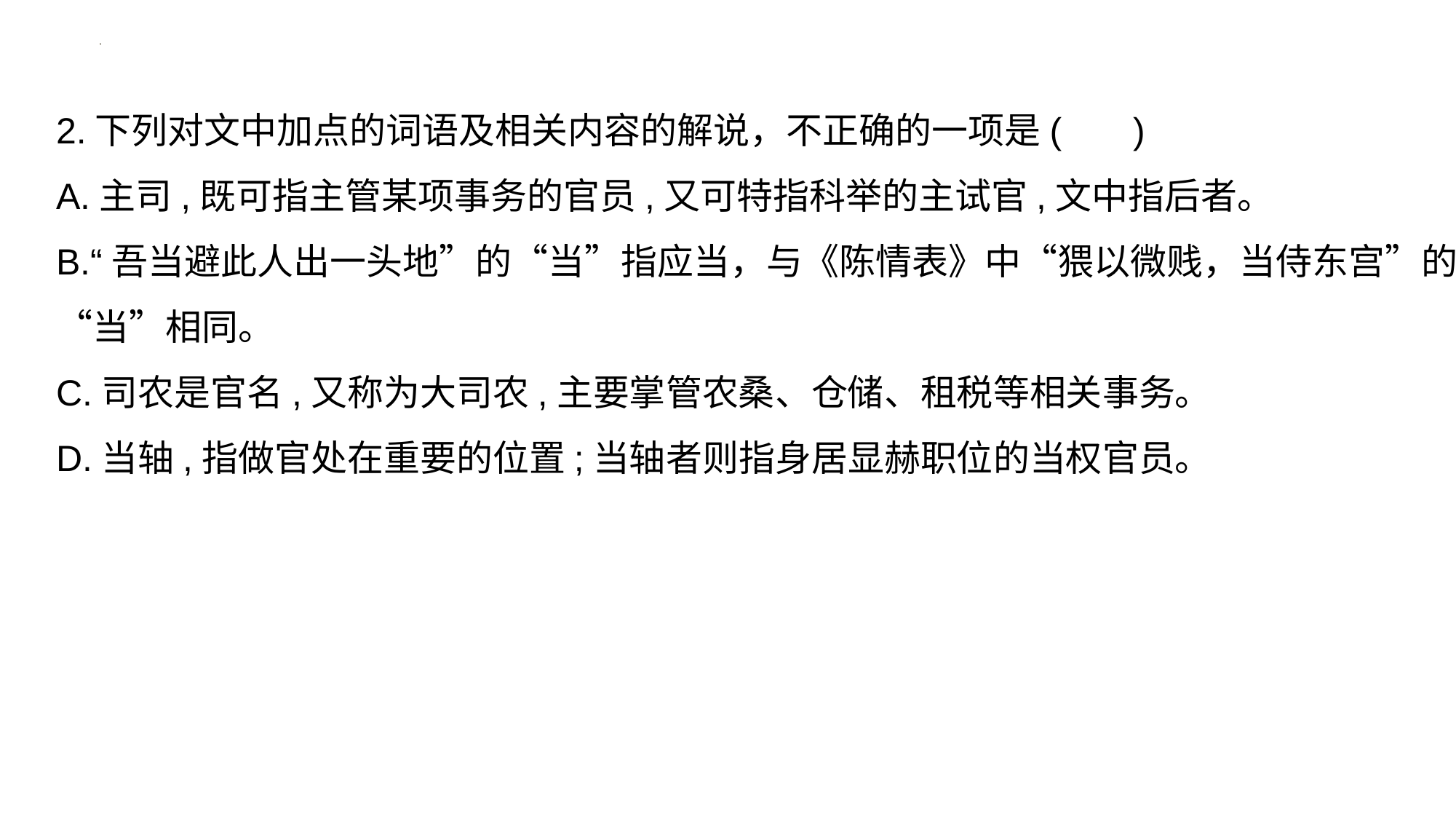

# 2.下列对文中加点的词语及相关内容的解说，不正确的一项是(       ) A.主司,既可指主管某项事务的官员,又可特指科举的主试官,文中指后者。 B.“吾当避此人出一头地”的“当”指应当，与《陈情表》中“猥以微贱，当侍东宫”的“当”相同。 C.司农是官名,又称为大司农,主要掌管农桑、仓储、租税等相关事务。 D.当轴,指做官处在重要的位置;当轴者则指身居显赫职位的当权官员。